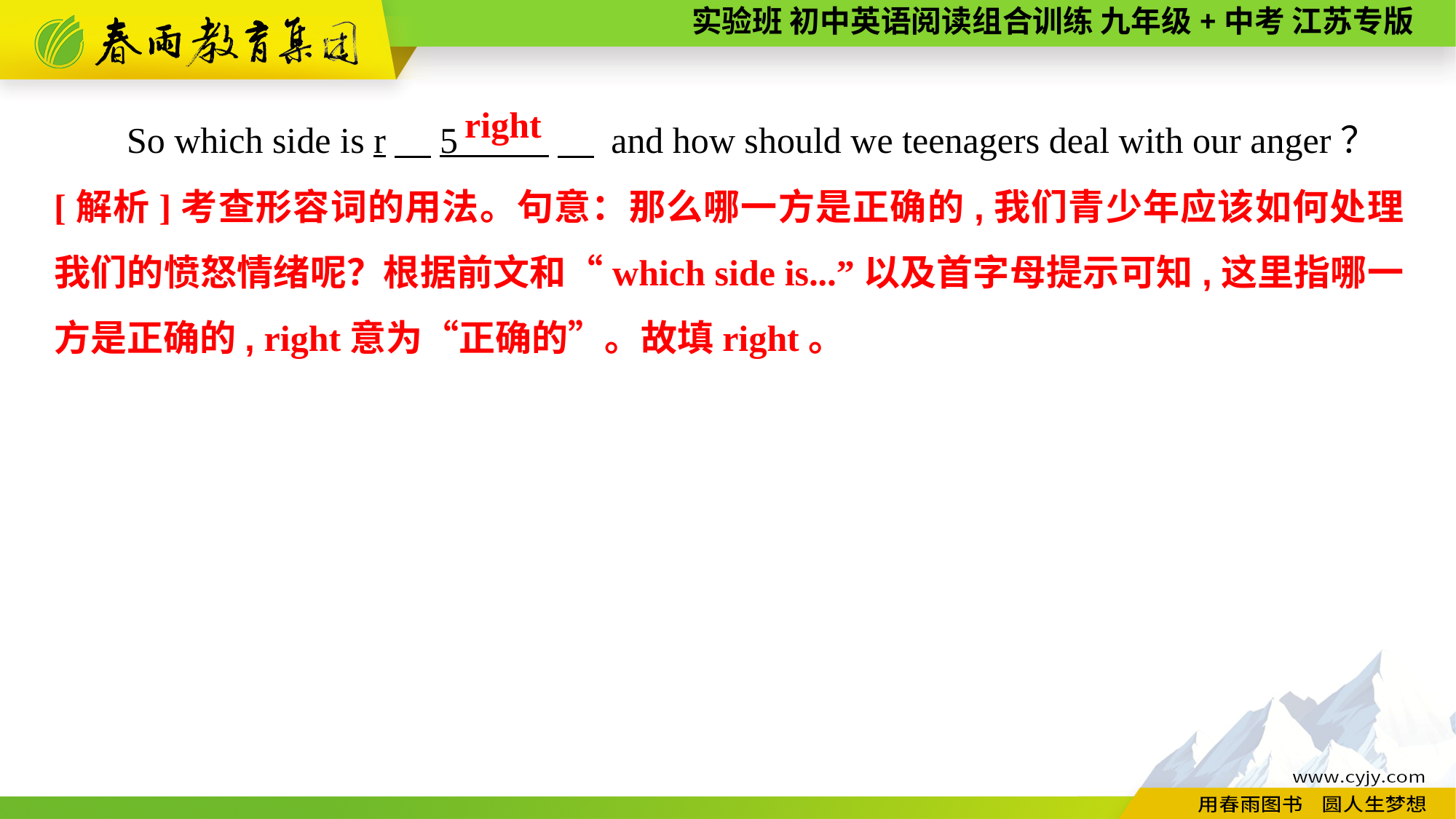

So which side is r　5          　 and how should we teenagers deal with our anger？
right
[解析]考查形容词的用法。句意：那么哪一方是正确的,我们青少年应该如何处理我们的愤怒情绪呢？根据前文和“which side is...”以及首字母提示可知,这里指哪一方是正确的, right意为“正确的”。故填right。